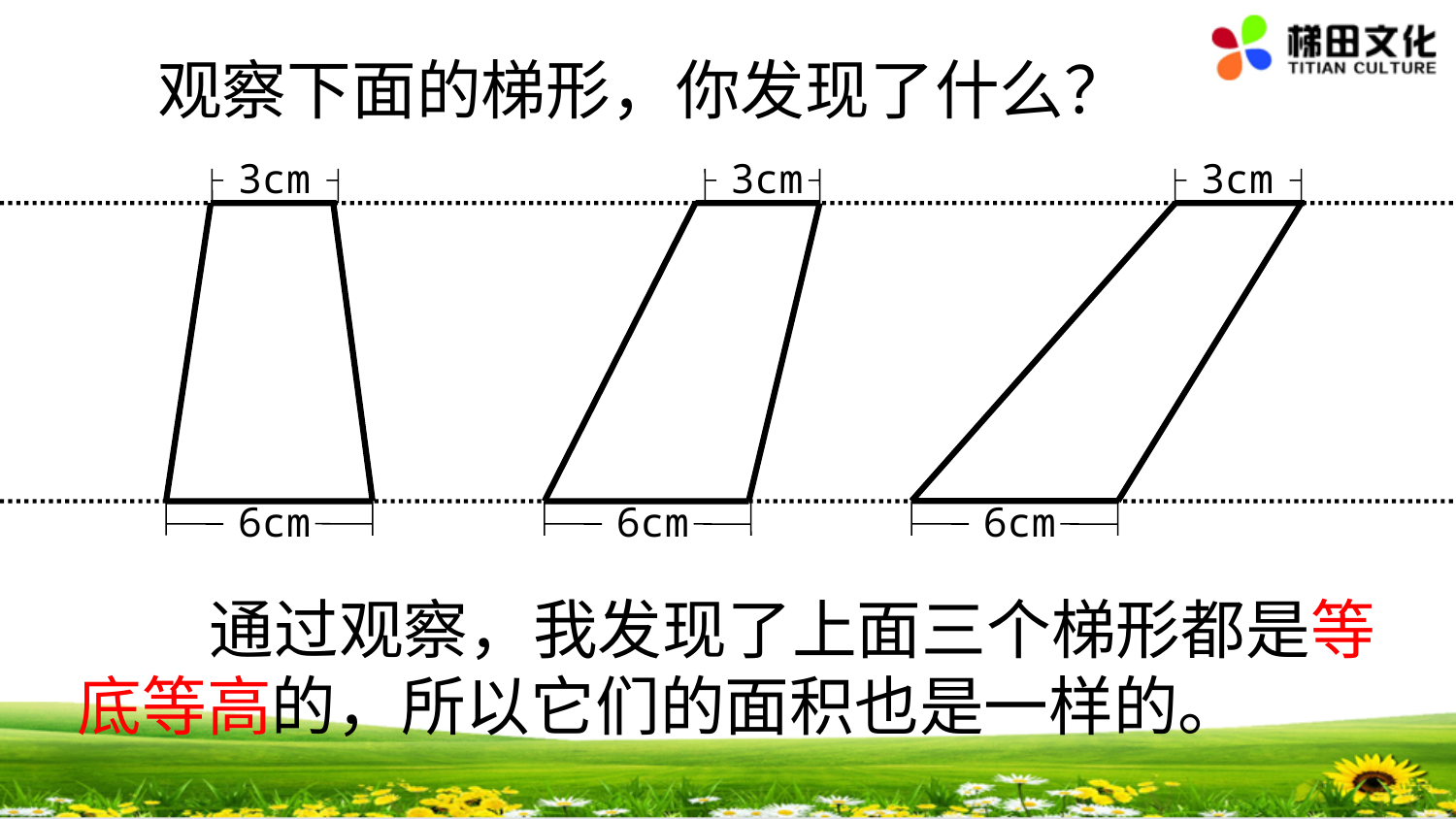

观察下面的梯形，你发现了什么？
3cm
3cm
3cm

6cm
6cm
6cm

        通过观察，我发现了上面三个梯形都是等底等高的，所以它们的面积也是一样的。